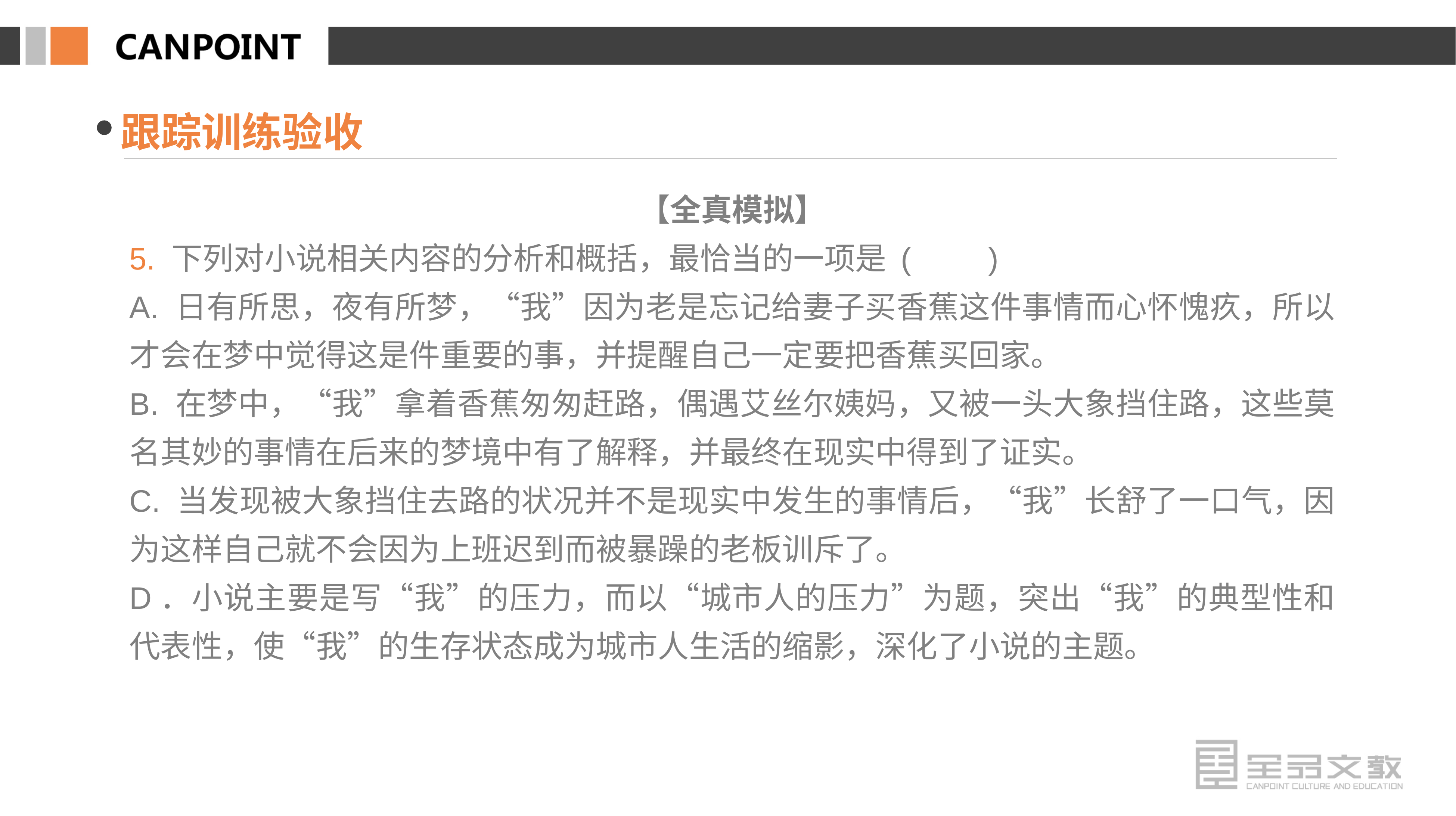

跟踪训练验收

【全真模拟】
5. 下列对小说相关内容的分析和概括，最恰当的一项是 (　　)
A. 日有所思，夜有所梦，“我”因为老是忘记给妻子买香蕉这件事情而心怀愧疚，所以才会在梦中觉得这是件重要的事，并提醒自己一定要把香蕉买回家。
B. 在梦中，“我”拿着香蕉匆匆赶路，偶遇艾丝尔姨妈，又被一头大象挡住路，这些莫名其妙的事情在后来的梦境中有了解释，并最终在现实中得到了证实。
C. 当发现被大象挡住去路的状况并不是现实中发生的事情后，“我”长舒了一口气，因为这样自己就不会因为上班迟到而被暴躁的老板训斥了。
D．小说主要是写“我”的压力，而以“城市人的压力”为题，突出“我”的典型性和代表性，使“我”的生存状态成为城市人生活的缩影，深化了小说的主题。